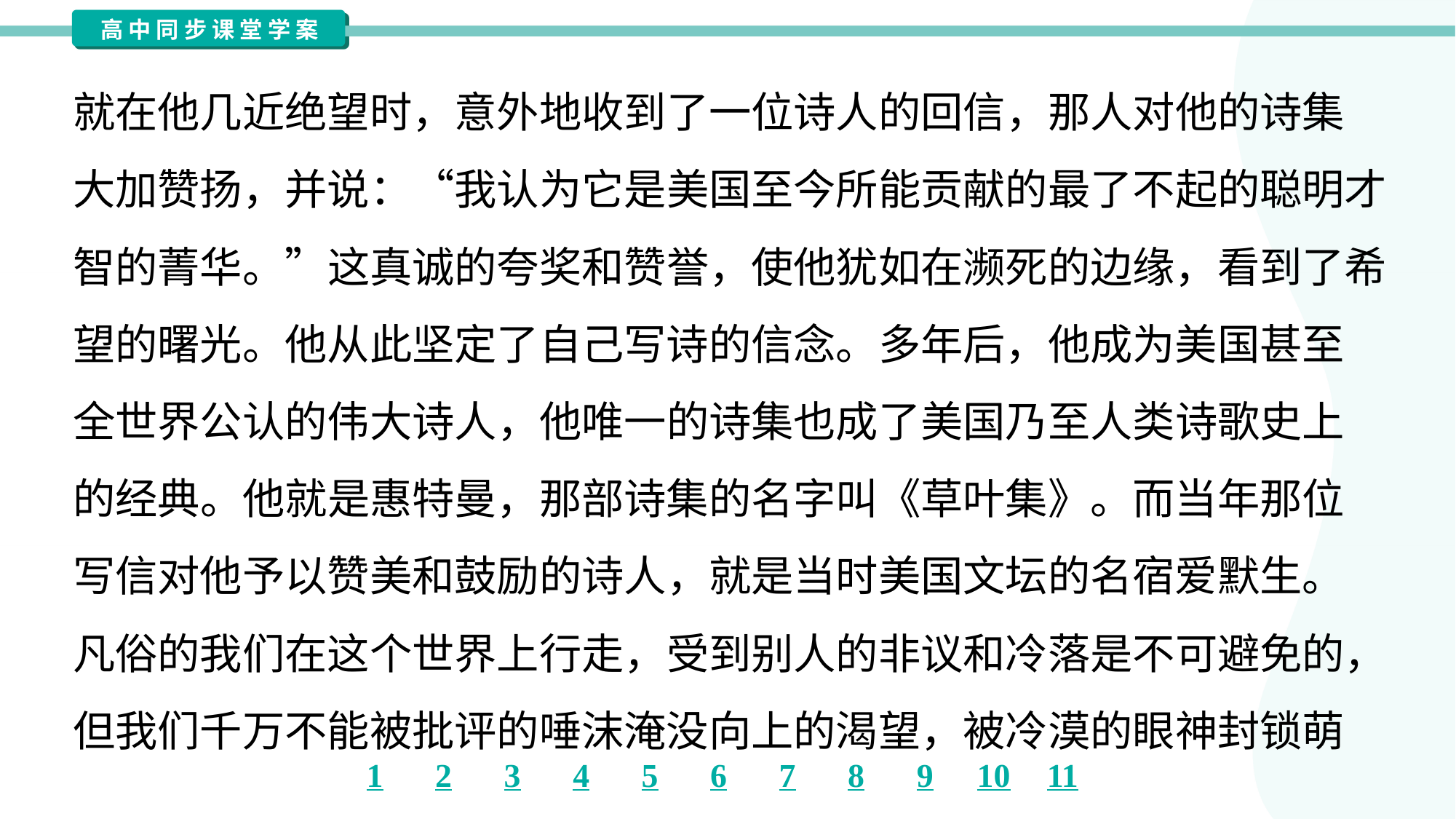

就在他几近绝望时，意外地收到了一位诗人的回信，那人对他的诗集
大加赞扬，并说：“我认为它是美国至今所能贡献的最了不起的聪明才
智的菁华。”这真诚的夸奖和赞誉，使他犹如在濒死的边缘，看到了希
望的曙光。他从此坚定了自己写诗的信念。多年后，他成为美国甚至
全世界公认的伟大诗人，他唯一的诗集也成了美国乃至人类诗歌史上
的经典。他就是惠特曼，那部诗集的名字叫《草叶集》。而当年那位
写信对他予以赞美和鼓励的诗人，就是当时美国文坛的名宿爱默生。
凡俗的我们在这个世界上行走，受到别人的非议和冷落是不可避免的，
但我们千万不能被批评的唾沫淹没向上的渴望，被冷漠的眼神封锁萌